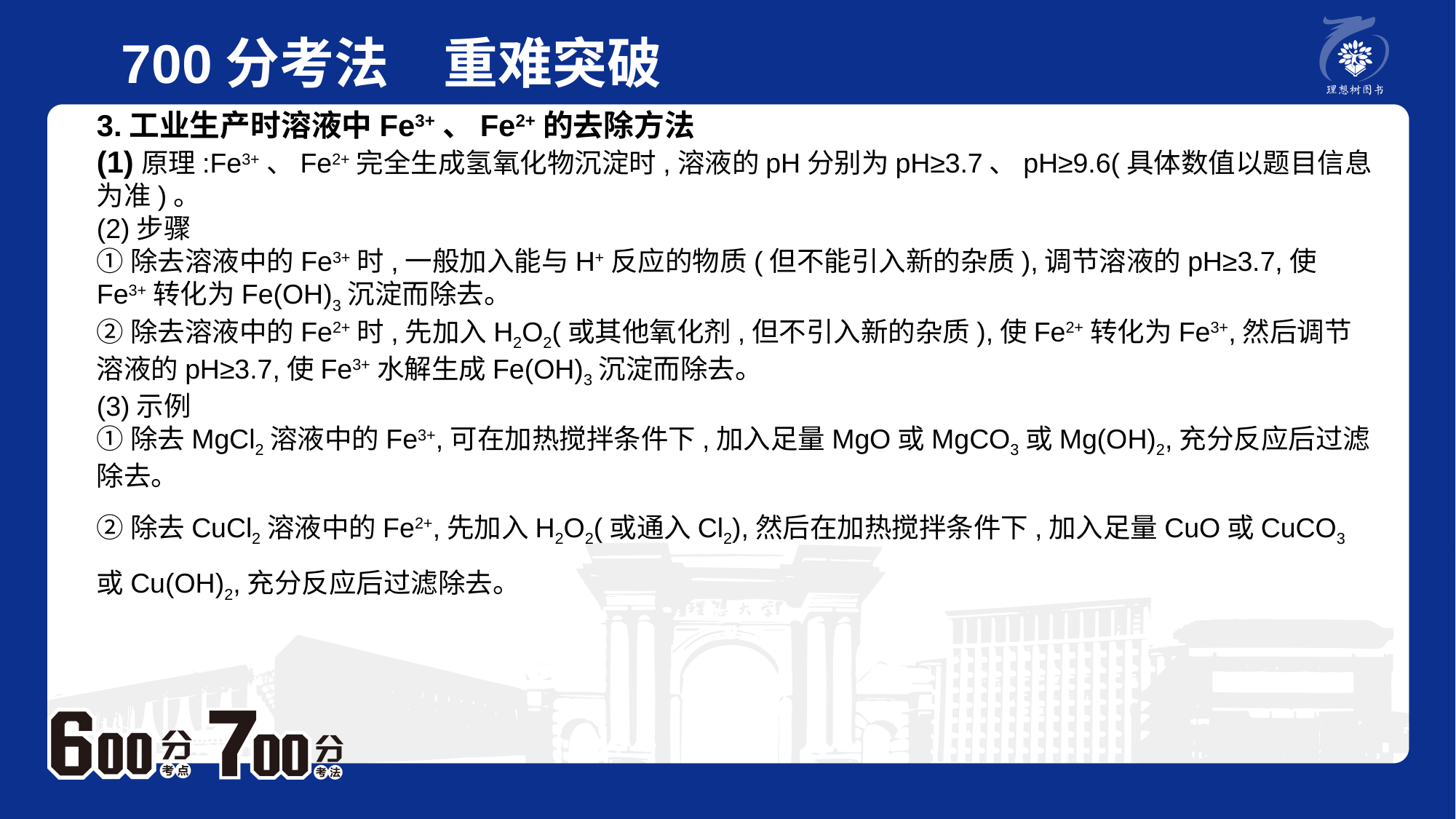

700分考法　重难突破
3.工业生产时溶液中Fe3+、Fe2+的去除方法(1)原理:Fe3+、Fe2+完全生成氢氧化物沉淀时,溶液的pH分别为pH≥3.7、pH≥9.6(具体数值以题目信息为准)。(2)步骤①除去溶液中的Fe3+时,一般加入能与H+反应的物质(但不能引入新的杂质),调节溶液的pH≥3.7,使Fe3+转化为Fe(OH)3沉淀而除去。②除去溶液中的Fe2+时,先加入H2O2(或其他氧化剂,但不引入新的杂质),使Fe2+转化为Fe3+,然后调节溶液的pH≥3.7,使Fe3+水解生成Fe(OH)3沉淀而除去。(3)示例①除去MgCl2溶液中的Fe3+,可在加热搅拌条件下,加入足量MgO或MgCO3或Mg(OH)2,充分反应后过滤除去。②除去CuCl2溶液中的Fe2+,先加入H2O2(或通入Cl2),然后在加热搅拌条件下,加入足量CuO或CuCO3或Cu(OH)2,充分反应后过滤除去。